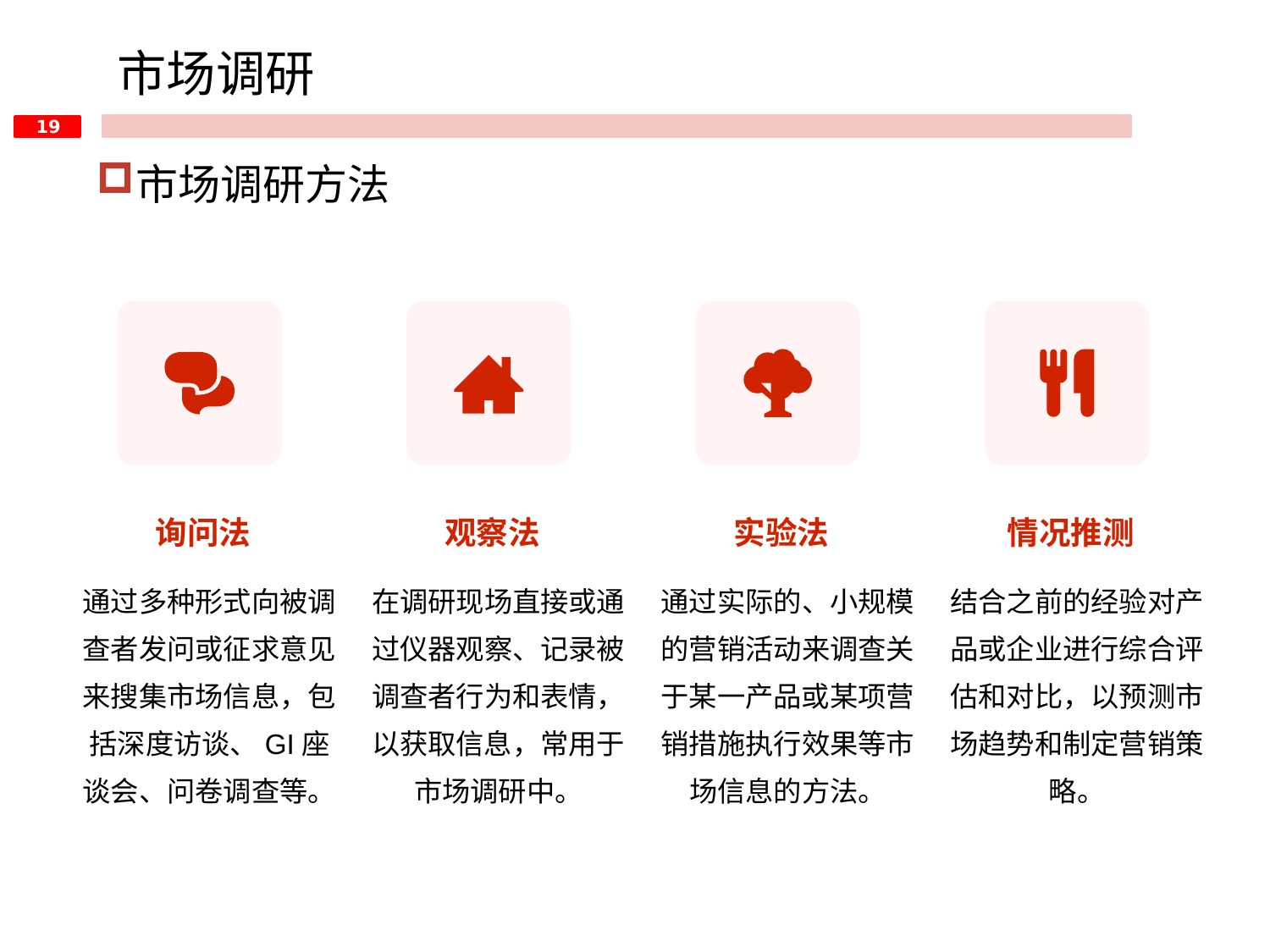

市场调研
19
市场调研方法

询问法
观察法
实验法
情况推测
通过多种形式向被调查者发问或征求意见来搜集市场信息，包括深度访谈、GI座谈会、问卷调查等。
在调研现场直接或通过仪器观察、记录被调查者行为和表情，以获取信息，常用于市场调研中。
通过实际的、小规模的营销活动来调查关于某一产品或某项营销措施执行效果等市场信息的方法。
结合之前的经验对产品或企业进行综合评估和对比，以预测市场趋势和制定营销策略。